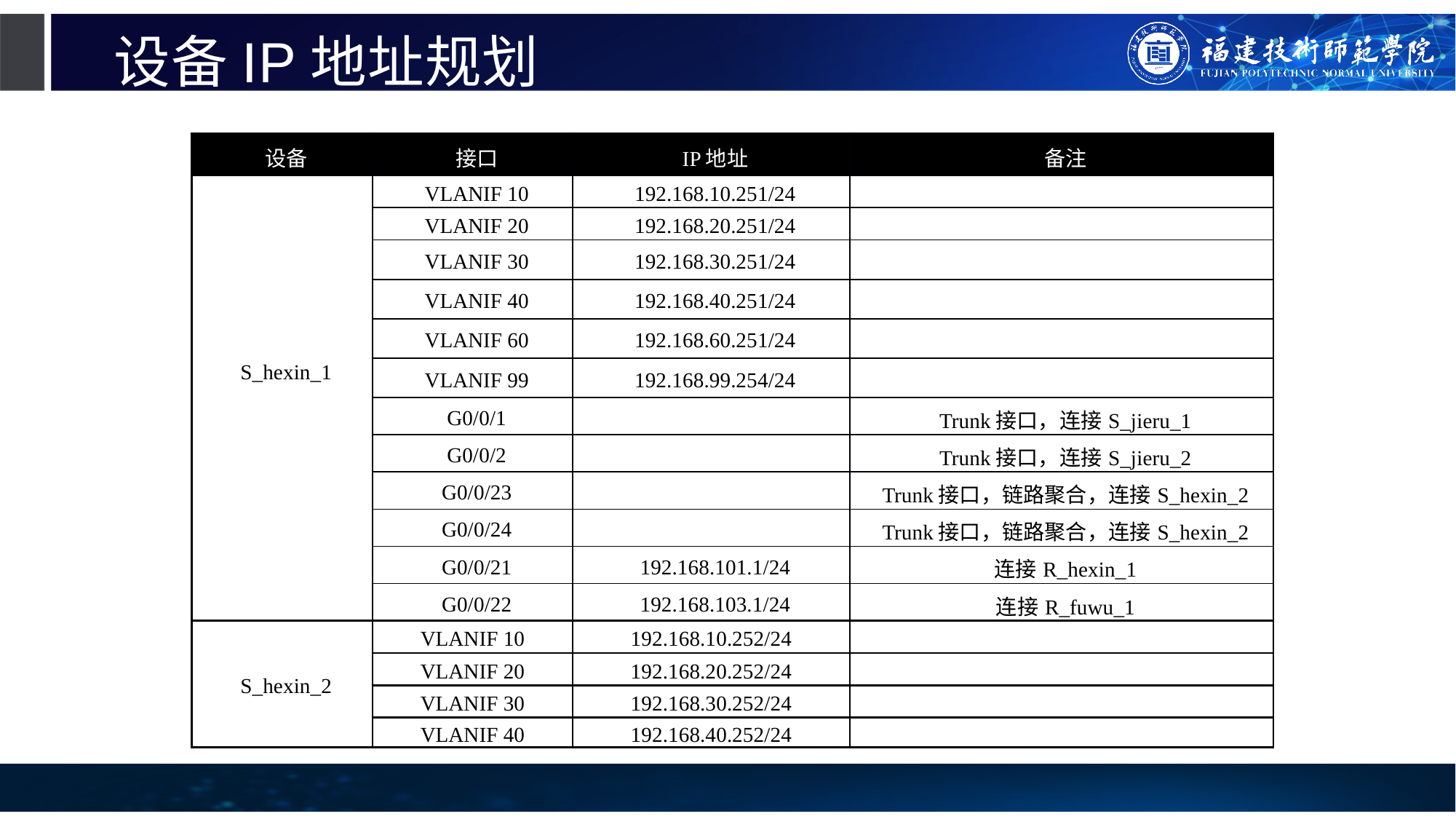

# 设备IP地址规划
| 设备 | 接口 | IP地址 | 备注 |
| --- | --- | --- | --- |
| S\_hexin\_1 | VLANIF 10 | 192.168.10.251/24 |  |
|  | VLANIF 20 | 192.168.20.251/24 |  |
|  | VLANIF 30 | 192.168.30.251/24 |  |
|  | VLANIF 40 | 192.168.40.251/24 |  |
|  | VLANIF 60 | 192.168.60.251/24 |  |
|  | VLANIF 99 | 192.168.99.254/24 |  |
|  | G0/0/1 |  | Trunk接口，连接S\_jieru\_1 |
|  | G0/0/2 |  | Trunk接口，连接S\_jieru\_2 |
|  | G0/0/23 |  | Trunk接口，链路聚合，连接S\_hexin\_2 |
|  | G0/0/24 |  | Trunk接口，链路聚合，连接S\_hexin\_2 |
|  | G0/0/21 | 192.168.101.1/24 | 连接R\_hexin\_1 |
|  | G0/0/22 | 192.168.103.1/24 | 连接R\_fuwu\_1 |
| S\_hexin\_2 | VLANIF 10 | 192.168.10.252/24 |  |
|  | VLANIF 20 | 192.168.20.252/24 |  |
|  | VLANIF 30 | 192.168.30.252/24 |  |
|  | VLANIF 40 | 192.168.40.252/24 |  |